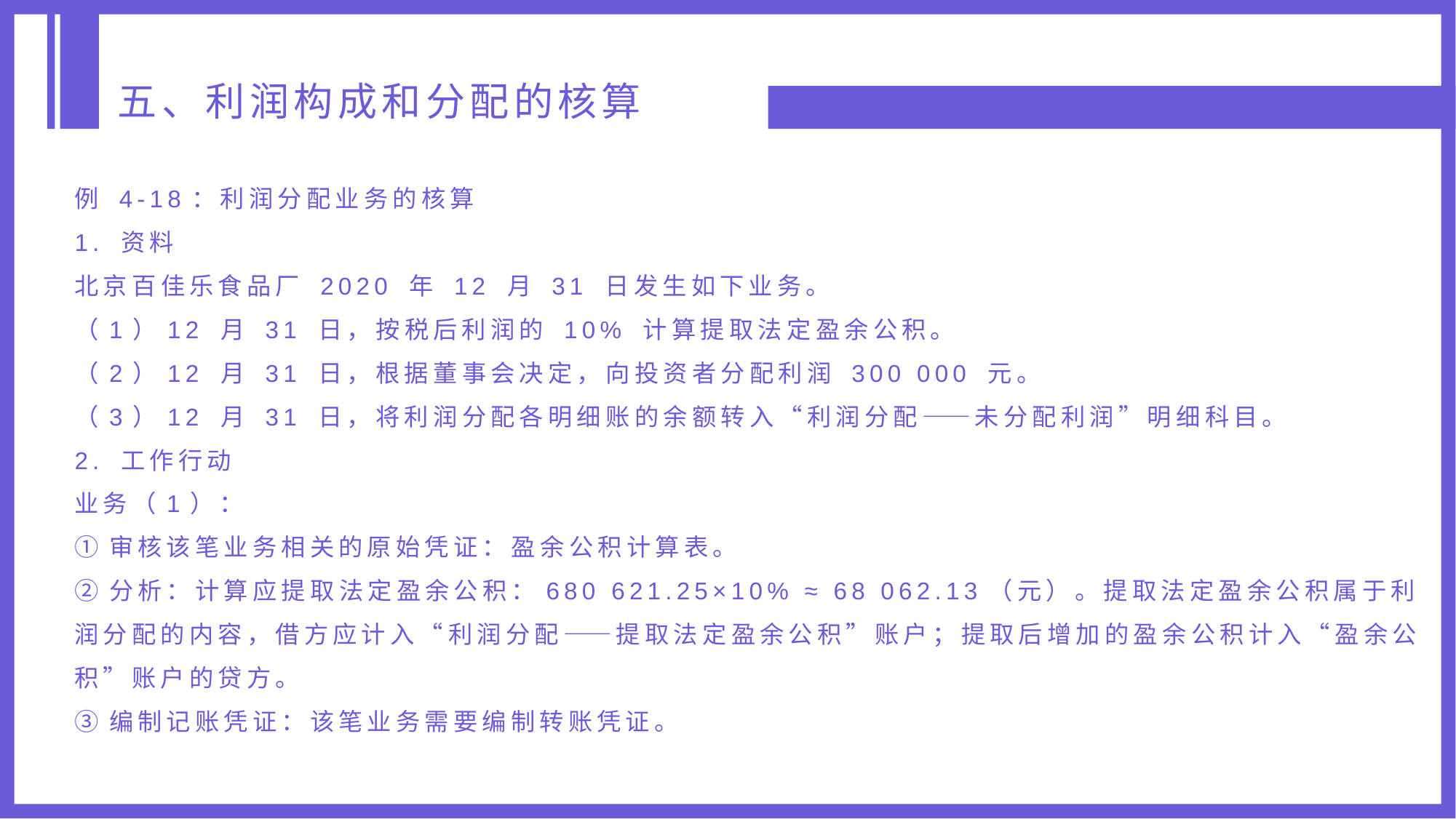

五、利润构成和分配的核算
例 4-18：利润分配业务的核算
1. 资料
北京百佳乐食品厂 2020 年 12 月 31 日发生如下业务。
（1）12 月 31 日，按税后利润的 10% 计算提取法定盈余公积。
（2）12 月 31 日，根据董事会决定，向投资者分配利润 300 000 元。
（3）12 月 31 日，将利润分配各明细账的余额转入“利润分配——未分配利润”明细科目。
2. 工作行动
业务（1）：
①审核该笔业务相关的原始凭证：盈余公积计算表。
②分析：计算应提取法定盈余公积：680 621.25×10% ≈ 68 062.13（元）。提取法定盈余公积属于利润分配的内容，借方应计入“利润分配——提取法定盈余公积”账户；提取后增加的盈余公积计入“盈余公积”账户的贷方。
③编制记账凭证：该笔业务需要编制转账凭证。